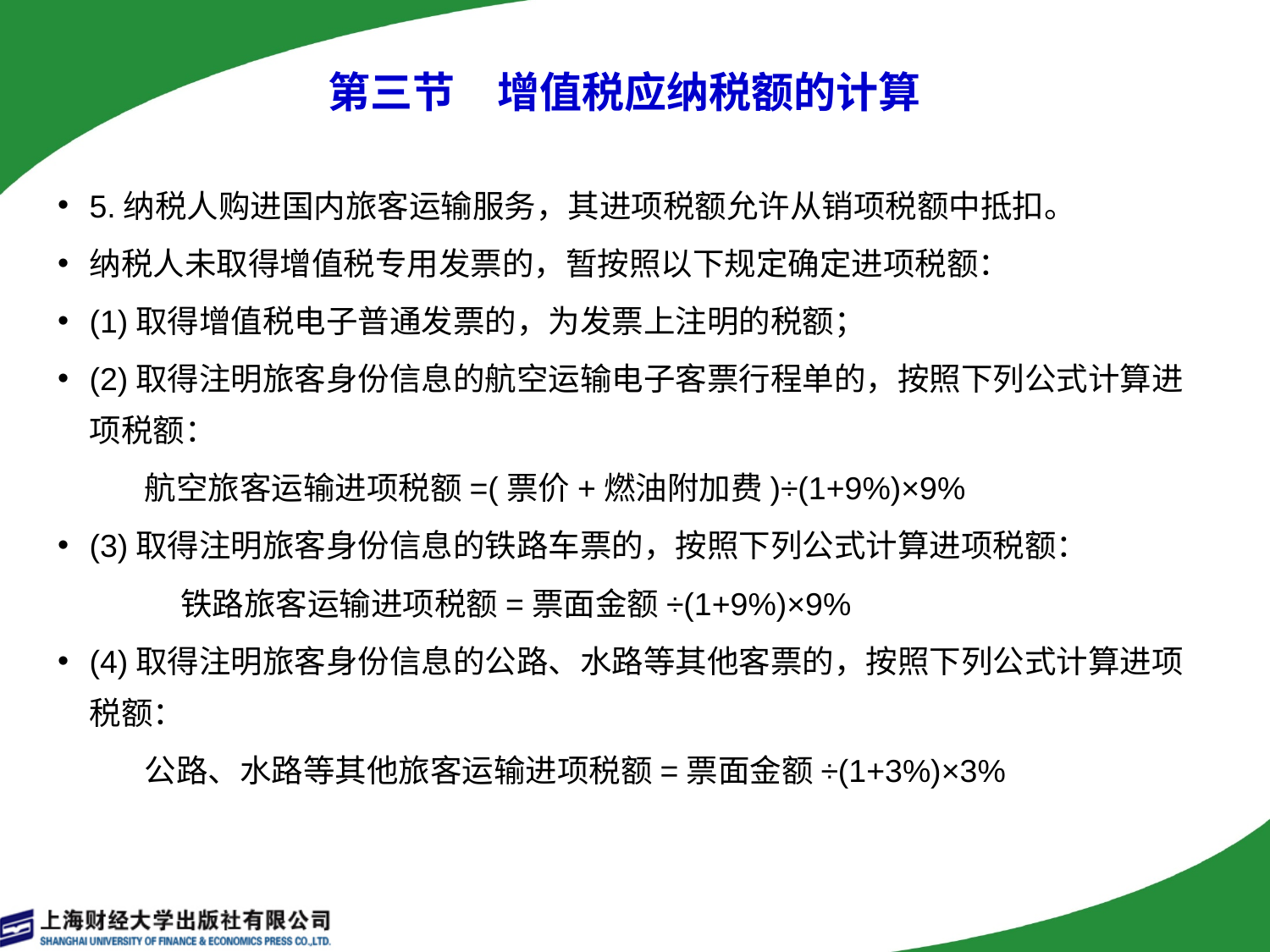

第三节　增值税应纳税额的计算
5.纳税人购进国内旅客运输服务，其进项税额允许从销项税额中抵扣。
纳税人未取得增值税专用发票的，暂按照以下规定确定进项税额：
(1)取得增值税电子普通发票的，为发票上注明的税额；
(2)取得注明旅客身份信息的航空运输电子客票行程单的，按照下列公式计算进项税额：
           航空旅客运输进项税额=(票价+燃油附加费)÷(1+9%)×9%
(3)取得注明旅客身份信息的铁路车票的，按照下列公式计算进项税额：
                铁路旅客运输进项税额=票面金额÷(1+9%)×9%
(4)取得注明旅客身份信息的公路、水路等其他客票的，按照下列公式计算进项税额：
           公路、水路等其他旅客运输进项税额=票面金额÷(1+3%)×3%